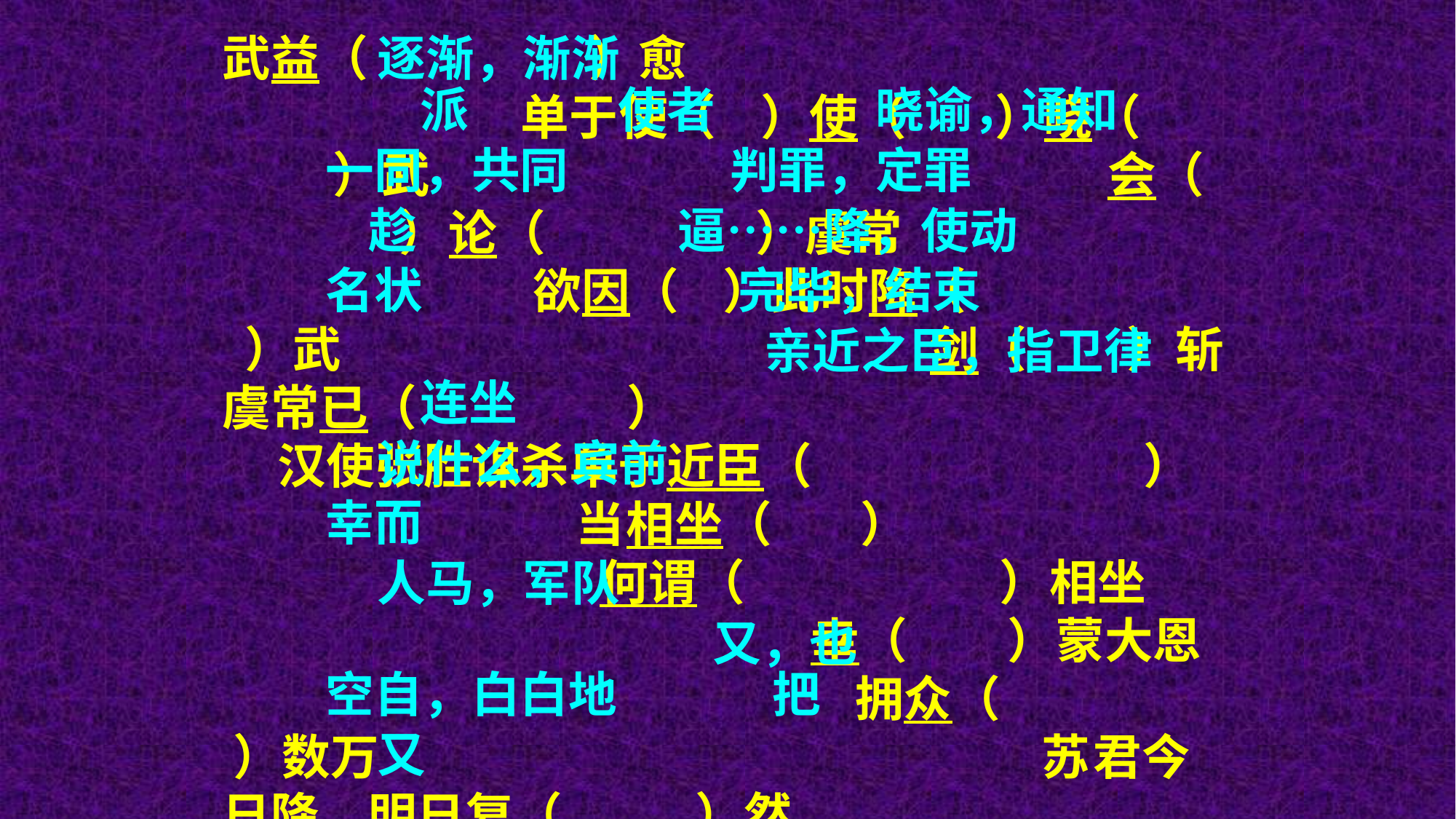

武益（                    ）愈                                                                             单于使（    ）使（        ）晓（                   ）武                                                             会（                   ）论（                   ）虞常                                                          欲因（    ）此时降（                           ）武                                                     剑（         ）斩虞常已（                   ）                                                        汉使张胜谋杀单于近臣（                              ）                                    当相坐（        ）                                                                何谓（                       ）相坐                                                             幸（         ）蒙大恩                                                            拥众（                   ）数万                                                            苏君今日降，明日复（            ）然                                             空（                       ）以（    ）身膏草野                                                  谁复（      ）知之
逐渐，渐渐
派
使者
晓谕，通知
一同，共同
判罪，定罪
趁
逼……降，使动
名状
完毕，结束
亲近之臣，指卫律
连坐
说什么，宾前
幸而
人马，军队
又，也
空自，白白地
把
又